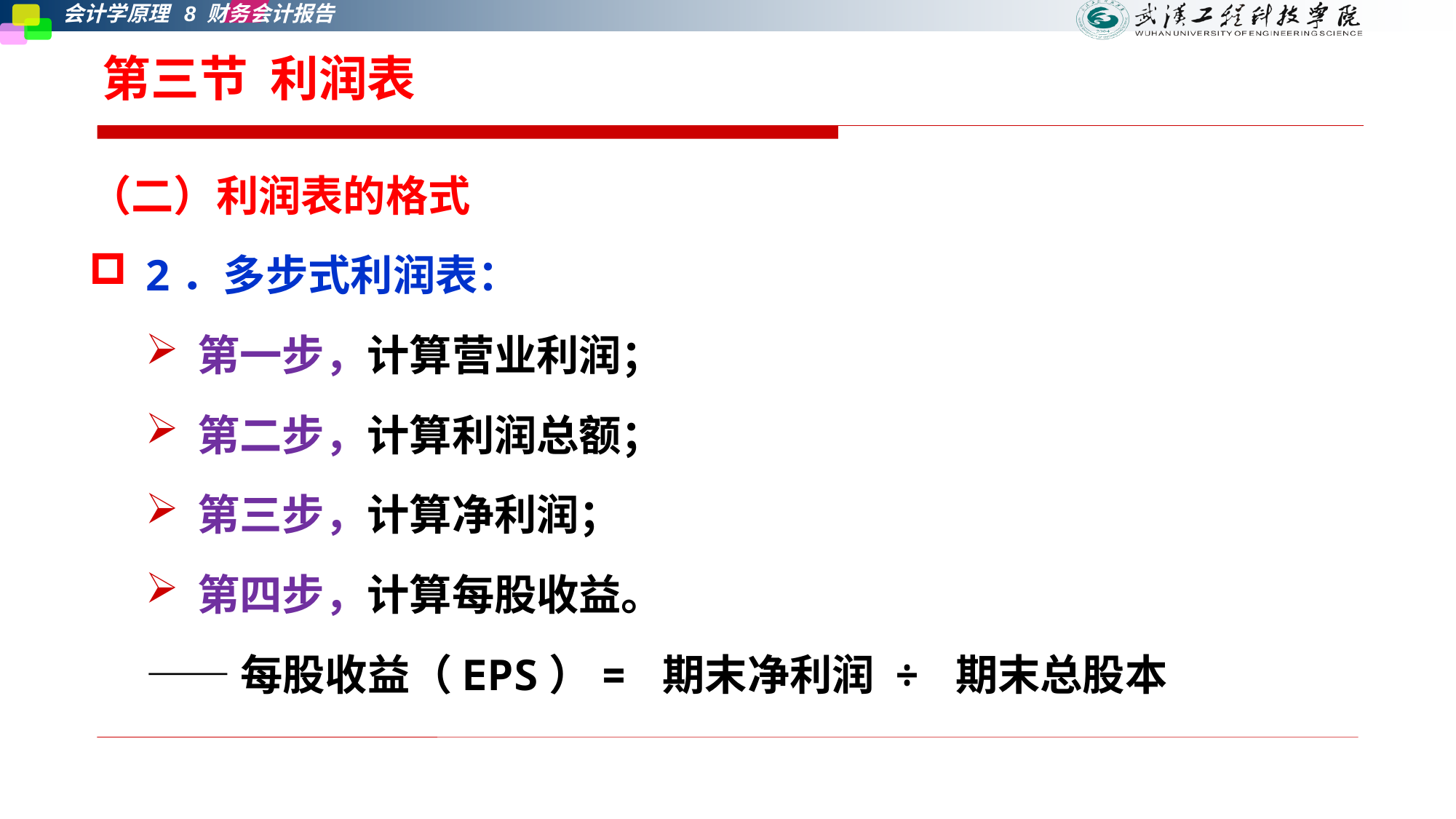

# 第三节  利润表
（二）利润表的格式
2．多步式利润表：
第一步，计算营业利润；
第二步，计算利润总额；
第三步，计算净利润；
第四步，计算每股收益。
——每股收益（EPS）= 期末净利润 ÷ 期末总股本